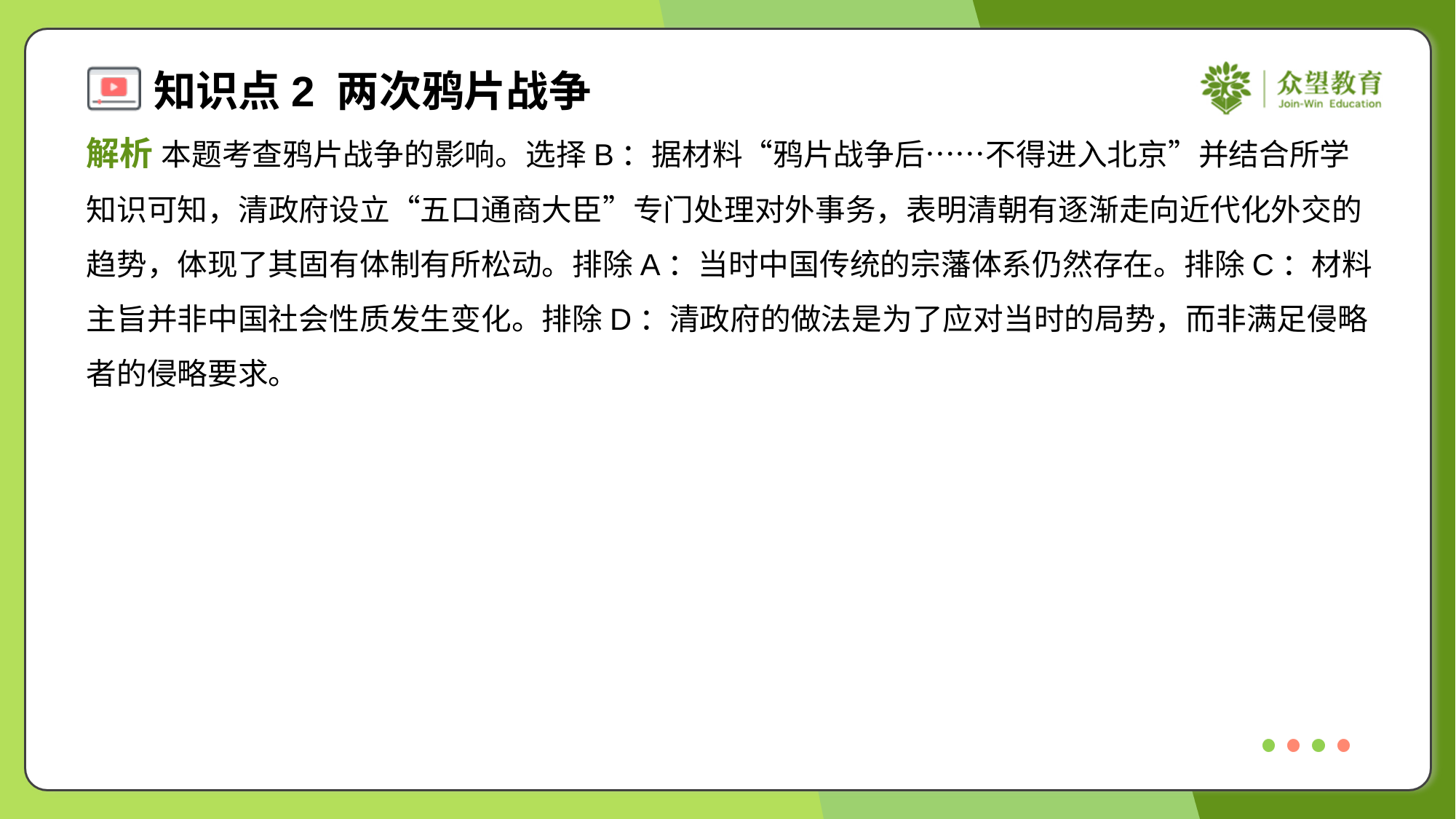

解析 本题考查鸦片战争的影响。选择B：据材料“鸦片战争后……不得进入北京”并结合所学
知识可知，清政府设立“五口通商大臣”专门处理对外事务，表明清朝有逐渐走向近代化外交的
趋势，体现了其固有体制有所松动。排除A：当时中国传统的宗藩体系仍然存在。排除C：材料
主旨并非中国社会性质发生变化。排除D：清政府的做法是为了应对当时的局势，而非满足侵略
者的侵略要求。